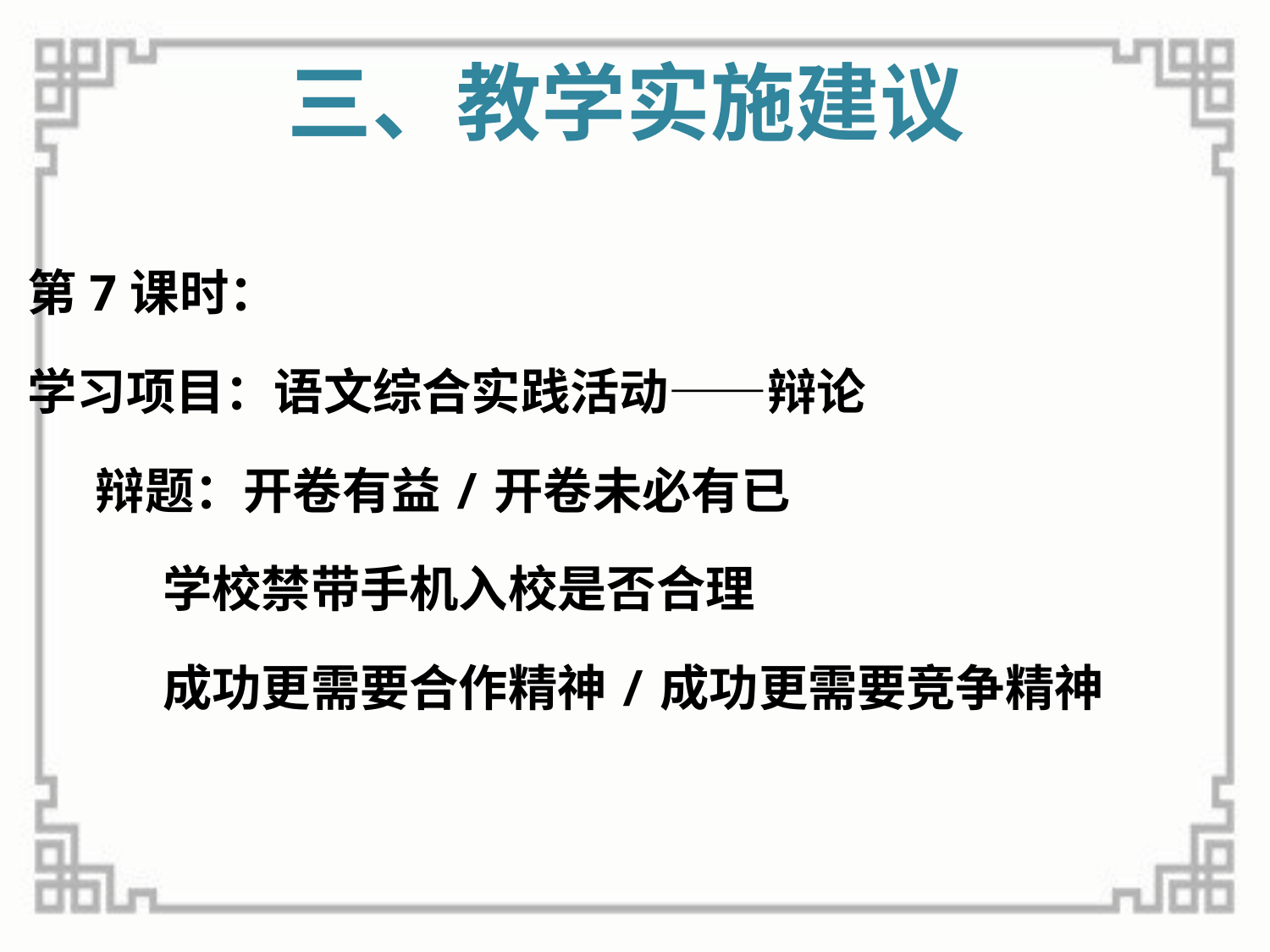

# 三、教学实施建议
第7课时：
学习项目：语文综合实践活动——辩论
     辩题：开卷有益/开卷未必有已
           学校禁带手机入校是否合理
           成功更需要合作精神/成功更需要竞争精神